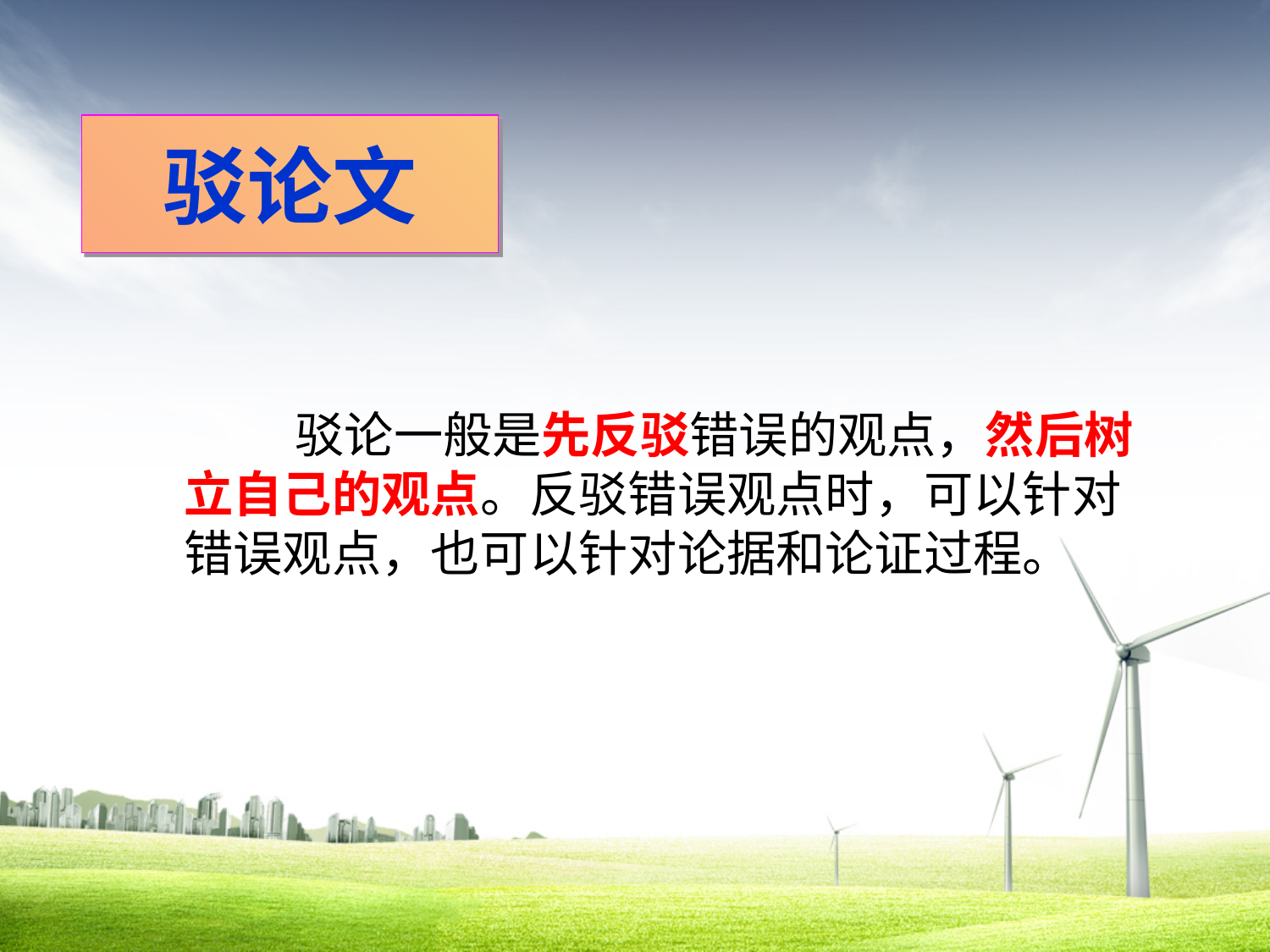

驳论文
         驳论一般是先反驳错误的观点，然后树立自己的观点。反驳错误观点时，可以针对错误观点，也可以针对论据和论证过程。